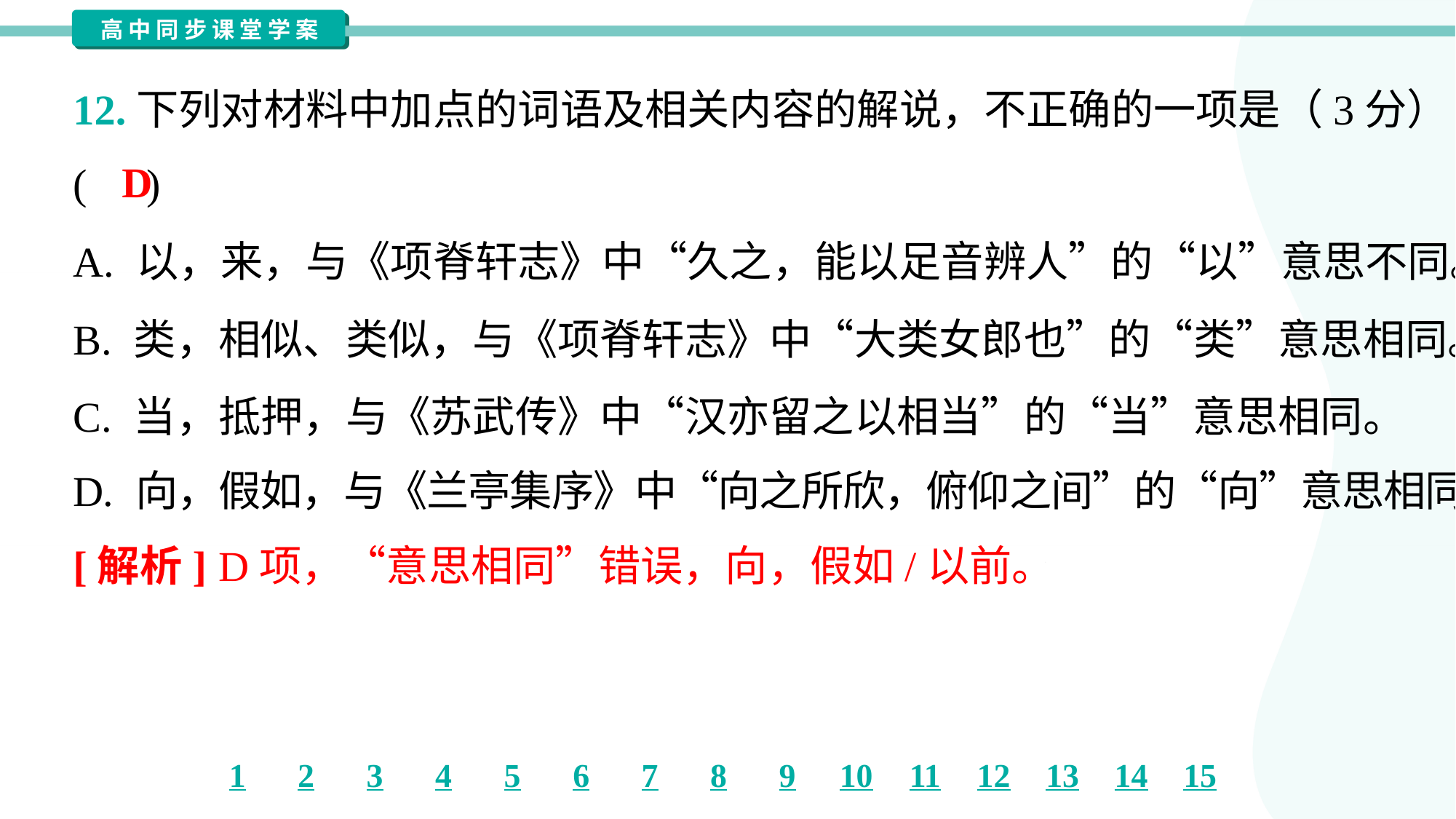

12.下列对材料中加点的词语及相关内容的解说，不正确的一项是（3分）
(     )
D
A. 以，来，与《项脊轩志》中“久之，能以足音辨人”的“以”意思不同。
B. 类，相似、类似，与《项脊轩志》中“大类女郎也”的“类”意思相同。
C. 当，抵押，与《苏武传》中“汉亦留之以相当”的“当”意思相同。
D. 向，假如，与《兰亭集序》中“向之所欣，俯仰之间”的“向”意思相同。
[解析] D项，“意思相同”错误，向，假如/以前。